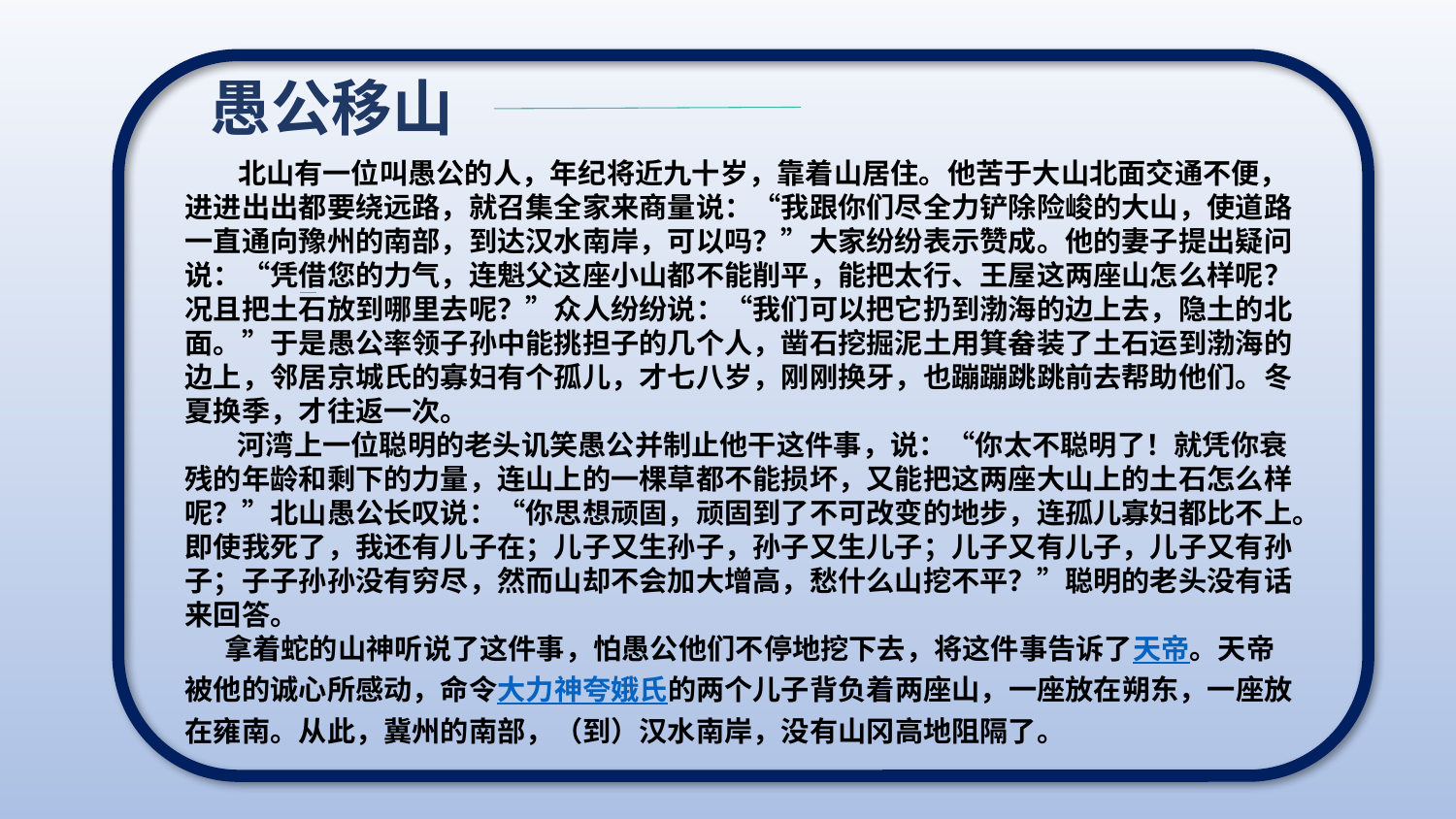

愚公移山
       北山有一位叫愚公的人，年纪将近九十岁，靠着山居住。他苦于大山北面交通不便，进进出出都要绕远路，就召集全家来商量说：“我跟你们尽全力铲除险峻的大山，使道路一直通向豫州的南部，到达汉水南岸，可以吗？”大家纷纷表示赞成。他的妻子提出疑问说：“凭借您的力气，连魁父这座小山都不能削平，能把太行、王屋这两座山怎么样呢？况且把土石放到哪里去呢？”众人纷纷说：“我们可以把它扔到渤海的边上去，隐土的北面。”于是愚公率领子孙中能挑担子的几个人，凿石挖掘泥土用箕畚装了土石运到渤海的边上，邻居京城氏的寡妇有个孤儿，才七八岁，刚刚换牙，也蹦蹦跳跳前去帮助他们。冬夏换季，才往返一次。
        河湾上一位聪明的老头讥笑愚公并制止他干这件事，说：“你太不聪明了！就凭你衰残的年龄和剩下的力量，连山上的一棵草都不能损坏，又能把这两座大山上的土石怎么样呢？”北山愚公长叹说：“你思想顽固，顽固到了不可改变的地步，连孤儿寡妇都比不上。即使我死了，我还有儿子在；儿子又生孙子，孙子又生儿子；儿子又有儿子，儿子又有孙子；子子孙孙没有穷尽，然而山却不会加大增高，愁什么山挖不平？”聪明的老头没有话来回答。
      拿着蛇的山神听说了这件事，怕愚公他们不停地挖下去，将这件事告诉了天帝。天帝被他的诚心所感动，命令大力神夸娥氏的两个儿子背负着两座山，一座放在朔东，一座放在雍南。从此，冀州的南部，（到）汉水南岸，没有山冈高地阻隔了。